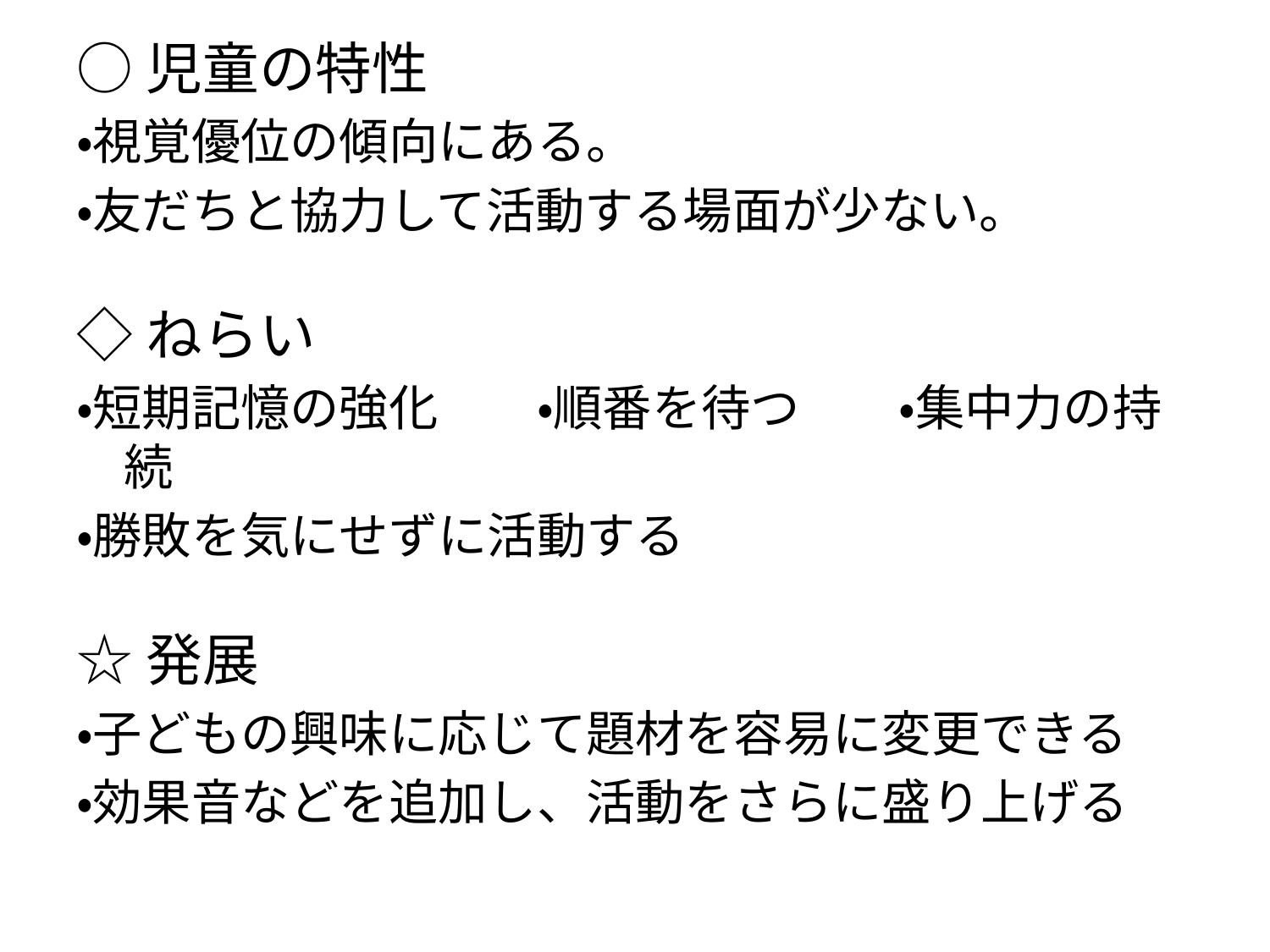

○児童の特性
・視覚優位の傾向にある。
・友だちと協力して活動する場面が少ない。

◇ねらい
・短期記憶の強化　　・順番を待つ　　・集中力の持続
・勝敗を気にせずに活動する

☆発展
・子どもの興味に応じて題材を容易に変更できる
・効果音などを追加し、活動をさらに盛り上げる